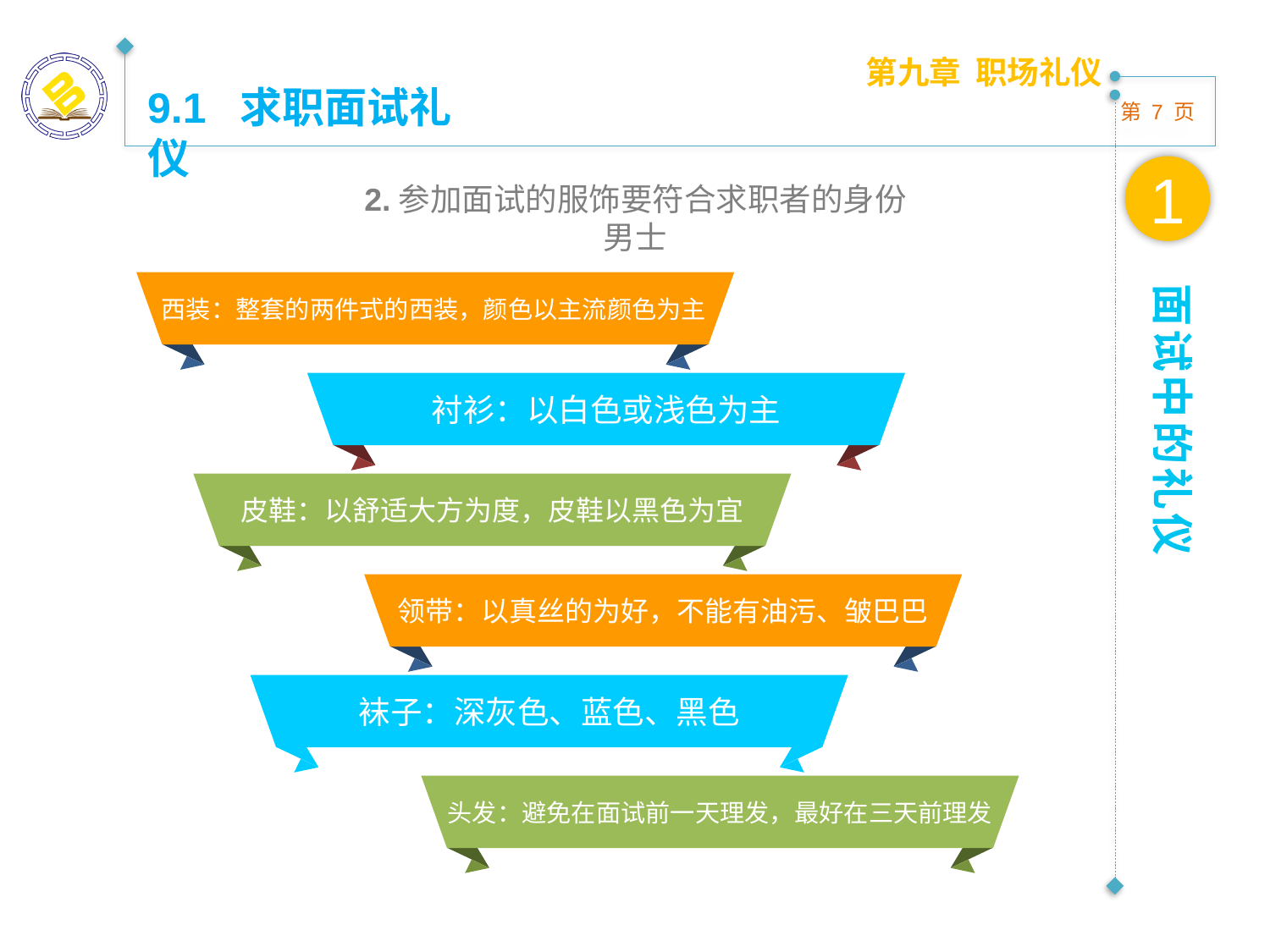

第九章  职场礼仪
9.1  求职面试礼仪
1
2.参加面试的服饰要符合求职者的身份
男士
面试中的礼仪
西装：整套的两件式的西装，颜色以主流颜色为主

衬衫：以白色或浅色为主

皮鞋：以舒适大方为度，皮鞋以黑色为宜

领带：以真丝的为好，不能有油污、皱巴巴

袜子：深灰色、蓝色、黑色

头发：避免在面试前一天理发，最好在三天前理发